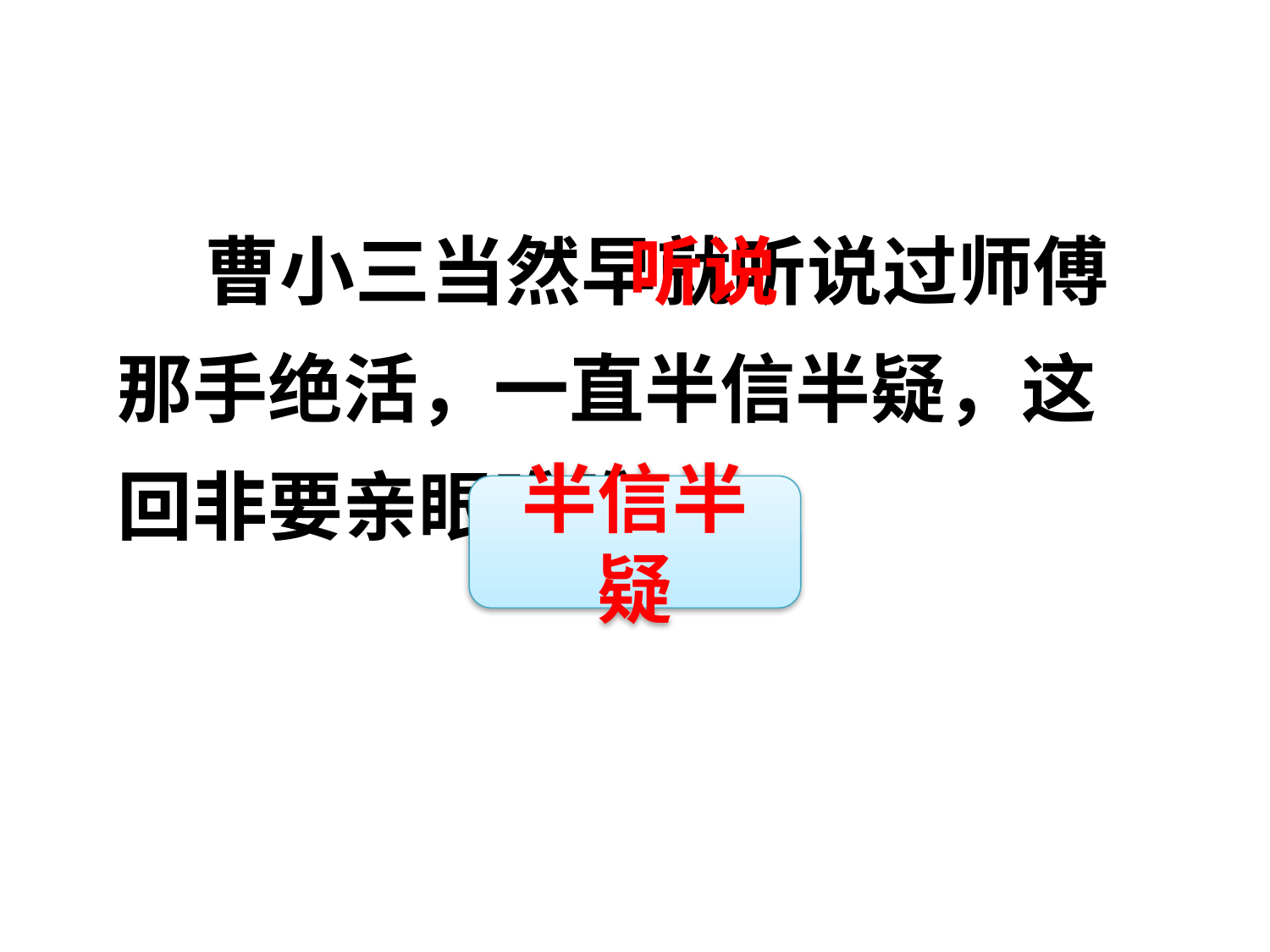

曹小三当然早就听说过师傅那手绝活，一直半信半疑，这回非要亲眼瞧瞧。
听说
半信半疑